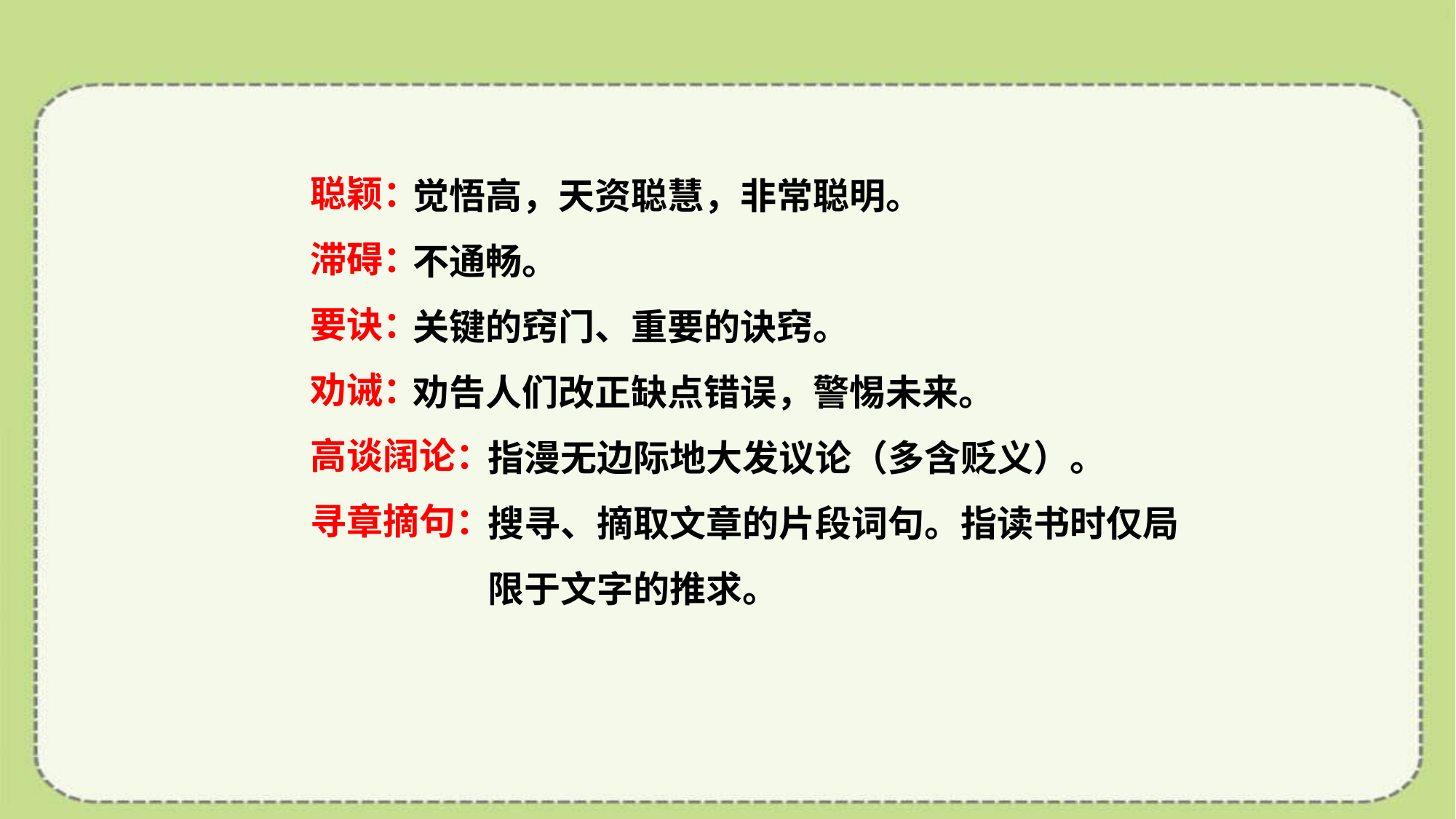

聪颖：
滞碍：
要诀：
劝诫：
高谈阔论：
寻章摘句：
觉悟高，天资聪慧，非常聪明。
不通畅。
关键的窍门、重要的诀窍。
劝告人们改正缺点错误，警惕未来。
指漫无边际地大发议论（多含贬义）。
搜寻、摘取文章的片段词句。指读书时仅局限于文字的推求。